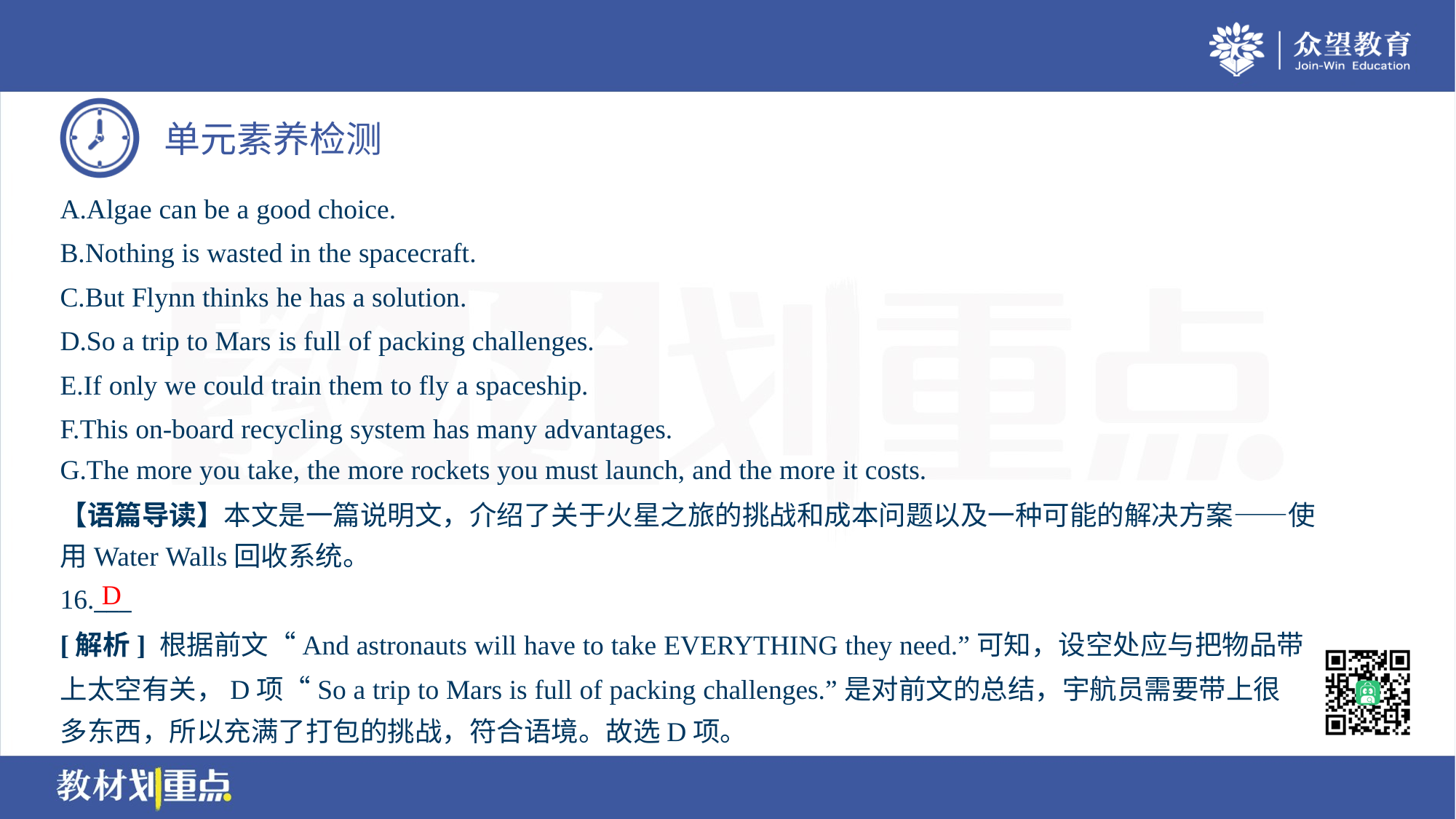

A.Algae can be a good choice.
B.Nothing is wasted in the spacecraft.
C.But Flynn thinks he has a solution.
D.So a trip to Mars is full of packing challenges.
E.If only we could train them to fly a spaceship.
F.This on-board recycling system has many advantages.
G.The more you take, the more rockets you must launch, and the more it costs.
【语篇导读】本文是一篇说明文，介绍了关于火星之旅的挑战和成本问题以及一种可能的解决方案——使
用Water Walls回收系统。
D
16.___
[解析] 根据前文“And astronauts will have to take EVERYTHING they need.”可知，设空处应与把物品带
上太空有关，D项“So a trip to Mars is full of packing challenges.”是对前文的总结，宇航员需要带上很
多东西，所以充满了打包的挑战，符合语境。故选D项。